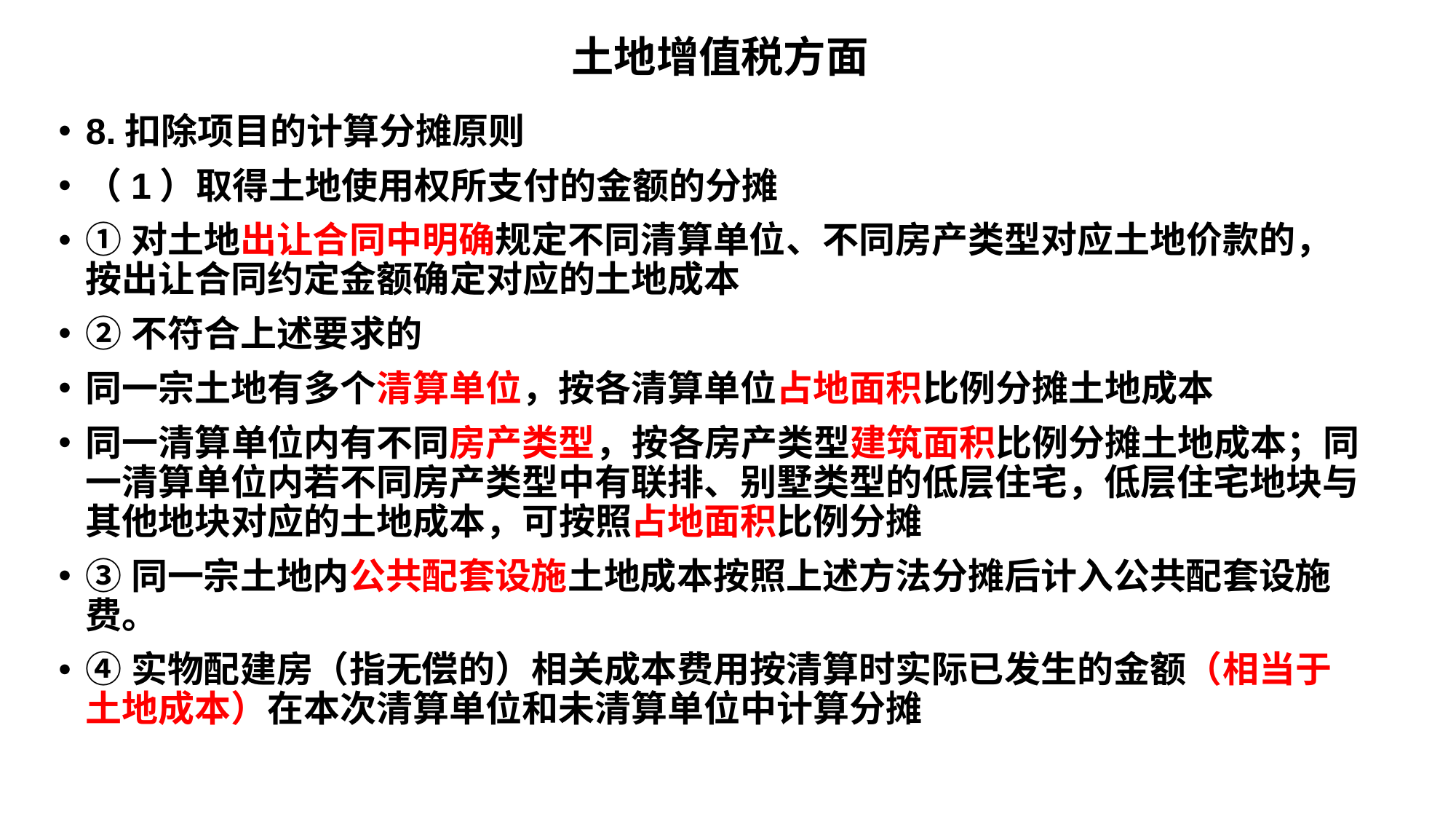

# 土地增值税方面
8.扣除项目的计算分摊原则
（1）取得土地使用权所支付的金额的分摊
①对土地出让合同中明确规定不同清算单位、不同房产类型对应土地价款的，按出让合同约定金额确定对应的土地成本
②不符合上述要求的
同一宗土地有多个清算单位，按各清算单位占地面积比例分摊土地成本
同一清算单位内有不同房产类型，按各房产类型建筑面积比例分摊土地成本；同一清算单位内若不同房产类型中有联排、别墅类型的低层住宅，低层住宅地块与其他地块对应的土地成本，可按照占地面积比例分摊
③同一宗土地内公共配套设施土地成本按照上述方法分摊后计入公共配套设施费。
④实物配建房（指无偿的）相关成本费用按清算时实际已发生的金额（相当于土地成本）在本次清算单位和未清算单位中计算分摊